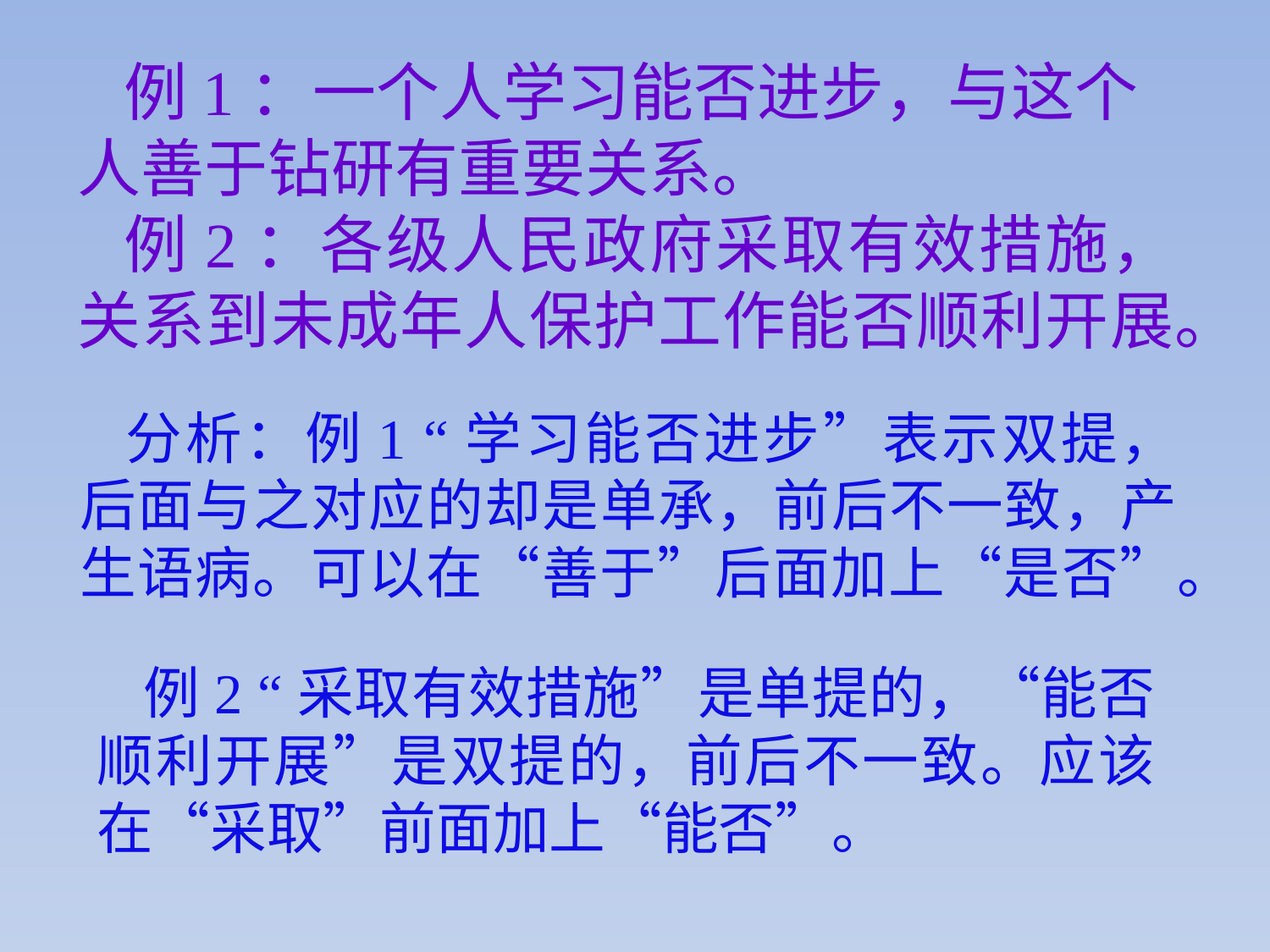

例1：一个人学习能否进步，与这个人善于钻研有重要关系。
例2：各级人民政府采取有效措施，关系到未成年人保护工作能否顺利开展。
分析：例1 “学习能否进步”表示双提，后面与之对应的却是单承，前后不一致，产生语病。可以在“善于”后面加上“是否”。
例2 “采取有效措施”是单提的，“能否顺利开展”是双提的，前后不一致。应该在“采取”前面加上“能否”。